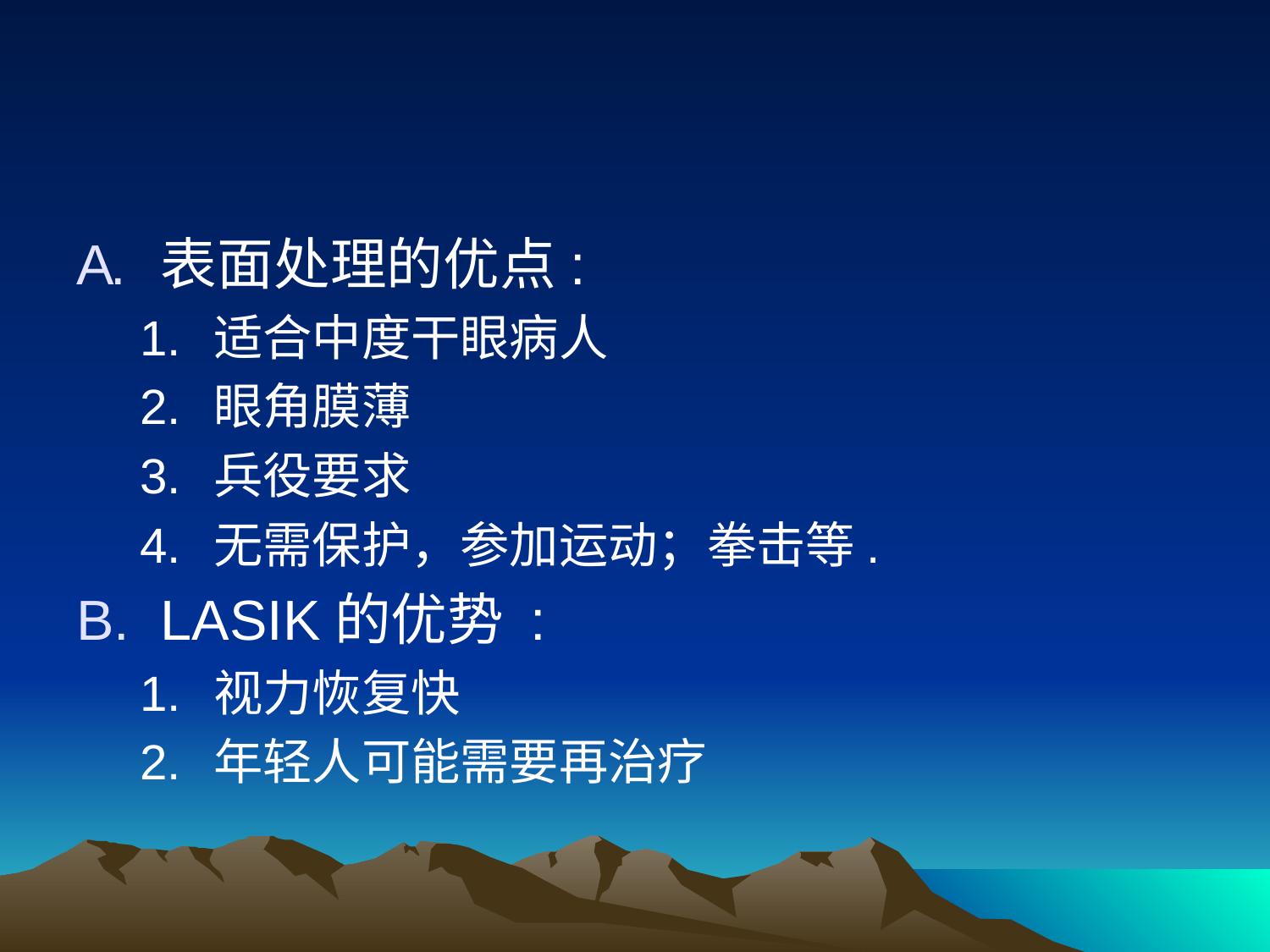

#
表面处理的优点:
适合中度干眼病人
眼角膜薄
兵役要求
无需保护，参加运动；拳击等.
LASIK的优势 :
视力恢复快
年轻人可能需要再治疗